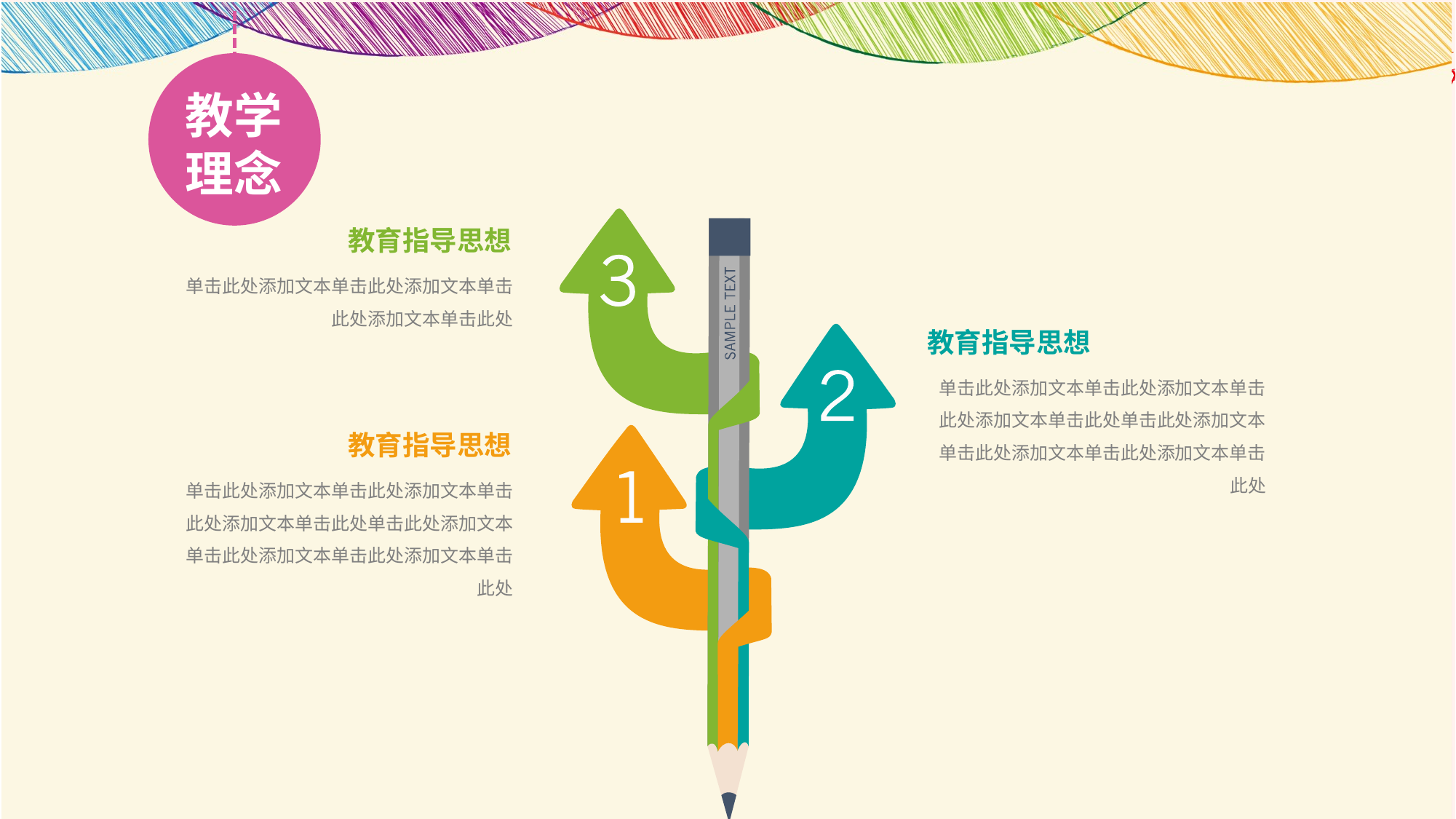

教学
理念

教育指导思想
单击此处添加文本单击此处添加文本单击此处添加文本单击此处
教育指导思想
单击此处添加文本单击此处添加文本单击此处添加文本单击此处单击此处添加文本单击此处添加文本单击此处添加文本单击此处

教育指导思想
单击此处添加文本单击此处添加文本单击此处添加文本单击此处单击此处添加文本单击此处添加文本单击此处添加文本单击此处